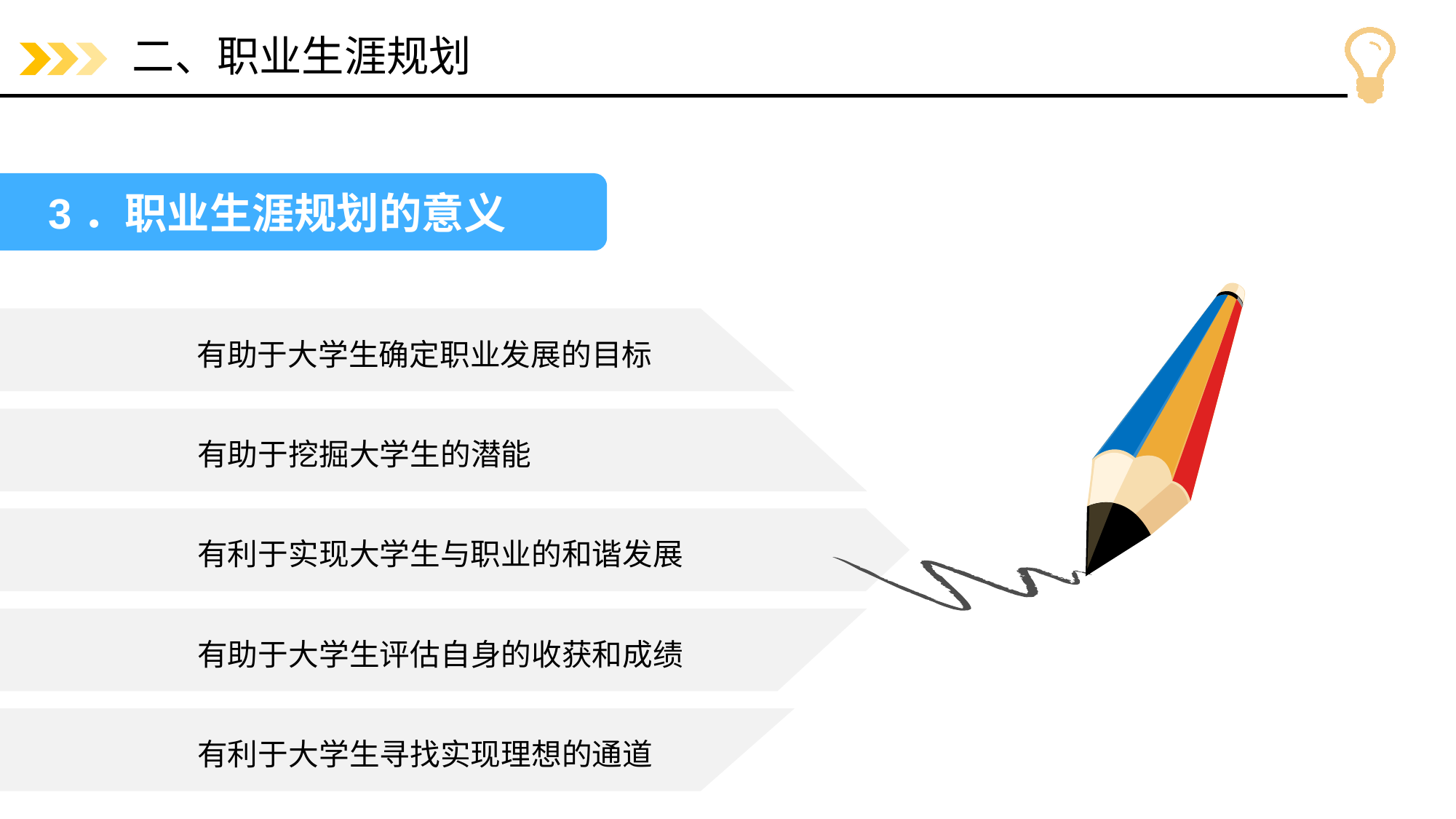

20
# 二、职业生涯规划
3．职业生涯规划的意义

有助于大学生确定职业发展的目标

有助于挖掘大学生的潜能

有利于实现大学生与职业的和谐发展

有助于大学生评估自身的收获和成绩

有利于大学生寻找实现理想的通道